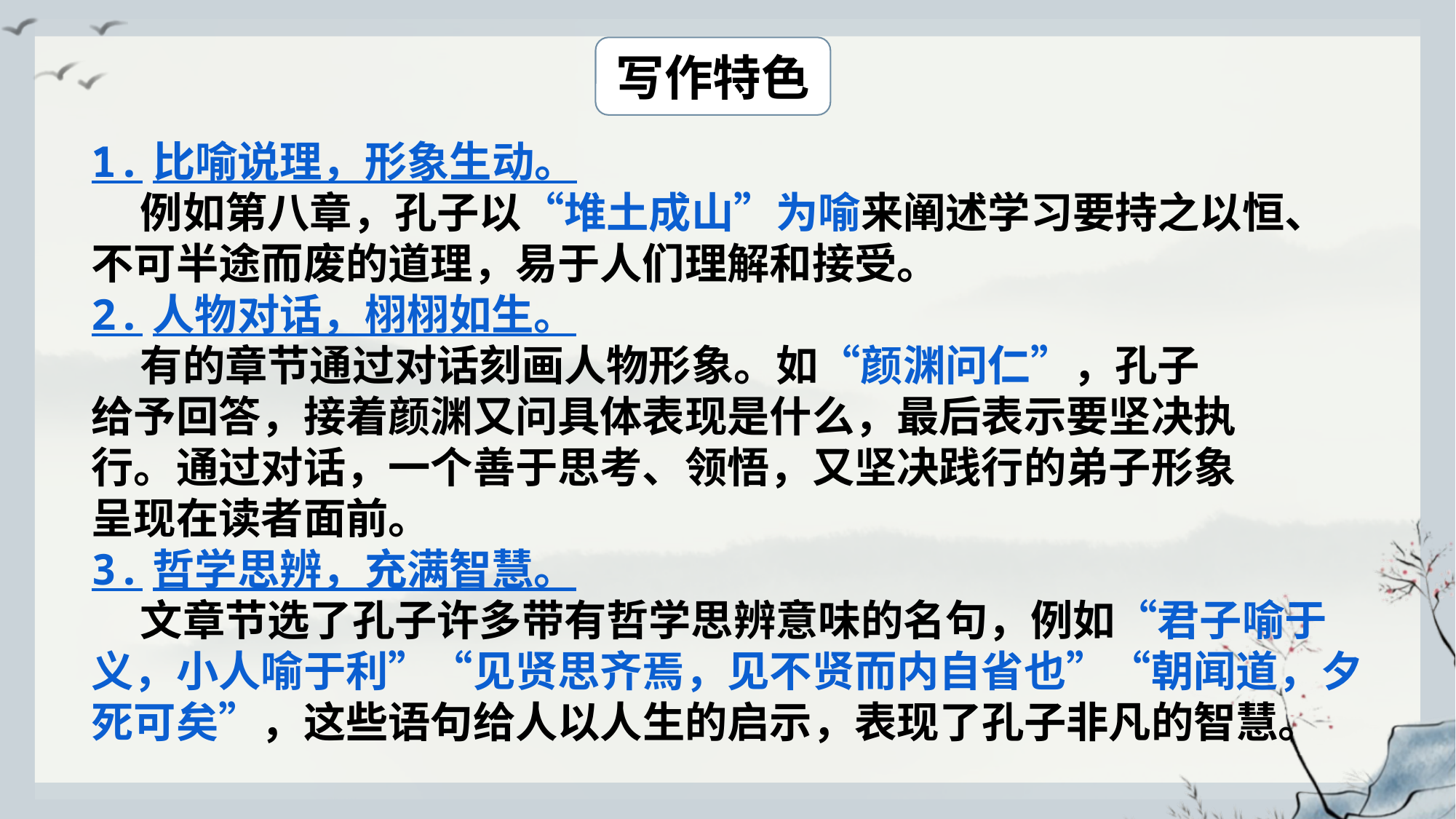

写作特色
1.比喻说理，形象生动。
    例如第八章，孔子以“堆土成山”为喻来阐述学习要持之以恒、不可半途而废的道理，易于人们理解和接受。
2.人物对话，栩栩如生。
    有的章节通过对话刻画人物形象。如“颜渊问仁”，孔子
给予回答，接着颜渊又问具体表现是什么，最后表示要坚决执
行。通过对话，一个善于思考、领悟，又坚决践行的弟子形象
呈现在读者面前。
3.哲学思辨，充满智慧。
    文章节选了孔子许多带有哲学思辨意味的名句，例如“君子喻于义，小人喻于利”“见贤思齐焉，见不贤而内自省也”“朝闻道，夕死可矣”，这些语句给人以人生的启示，表现了孔子非凡的智慧。